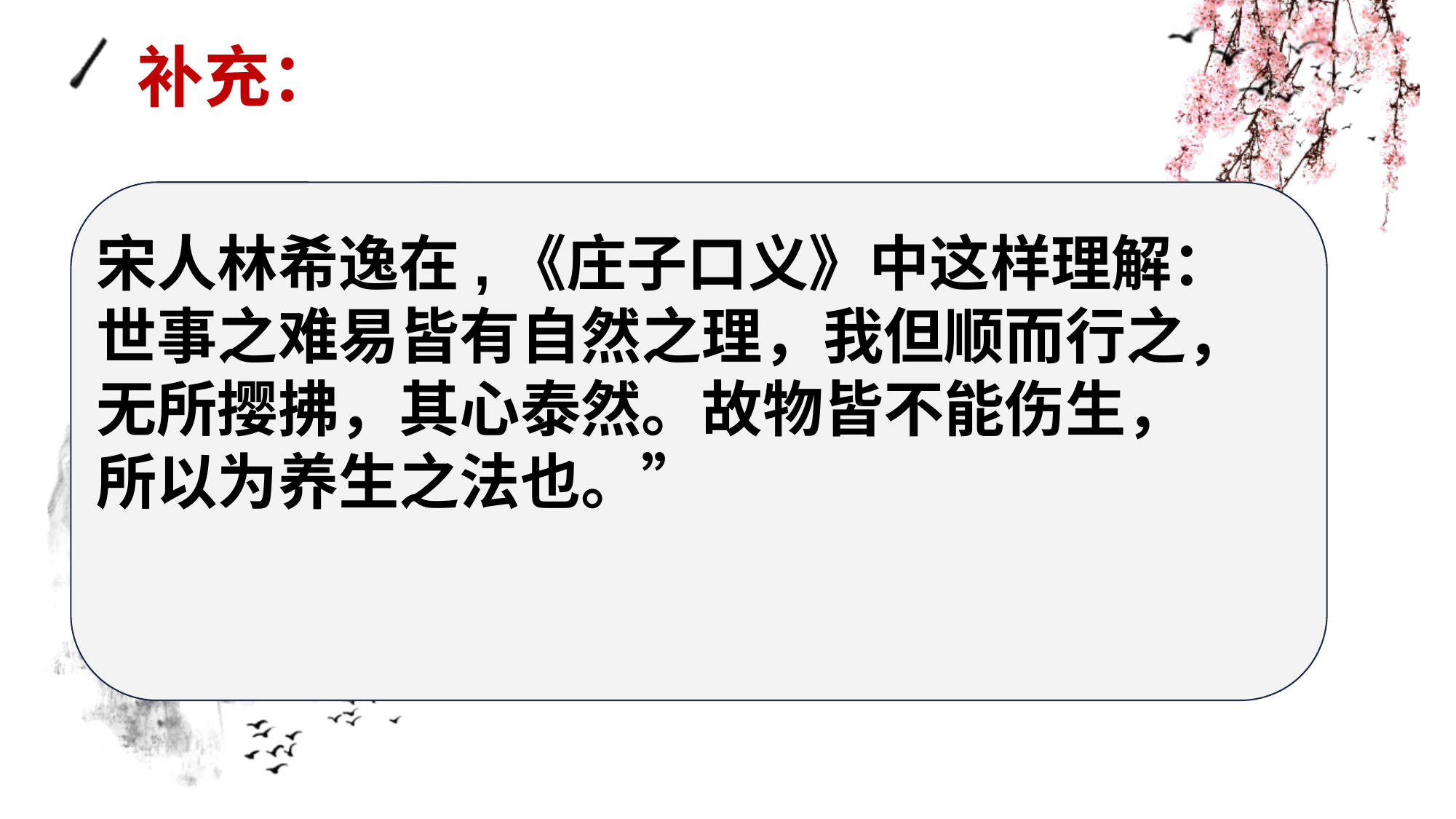

补充：

宋人林希逸在,《庄子口义》中这样理解：世事之难易皆有自然之理，我但顺而行之，无所撄拂，其心泰然。故物皆不能伤生，所以为养生之法也。”